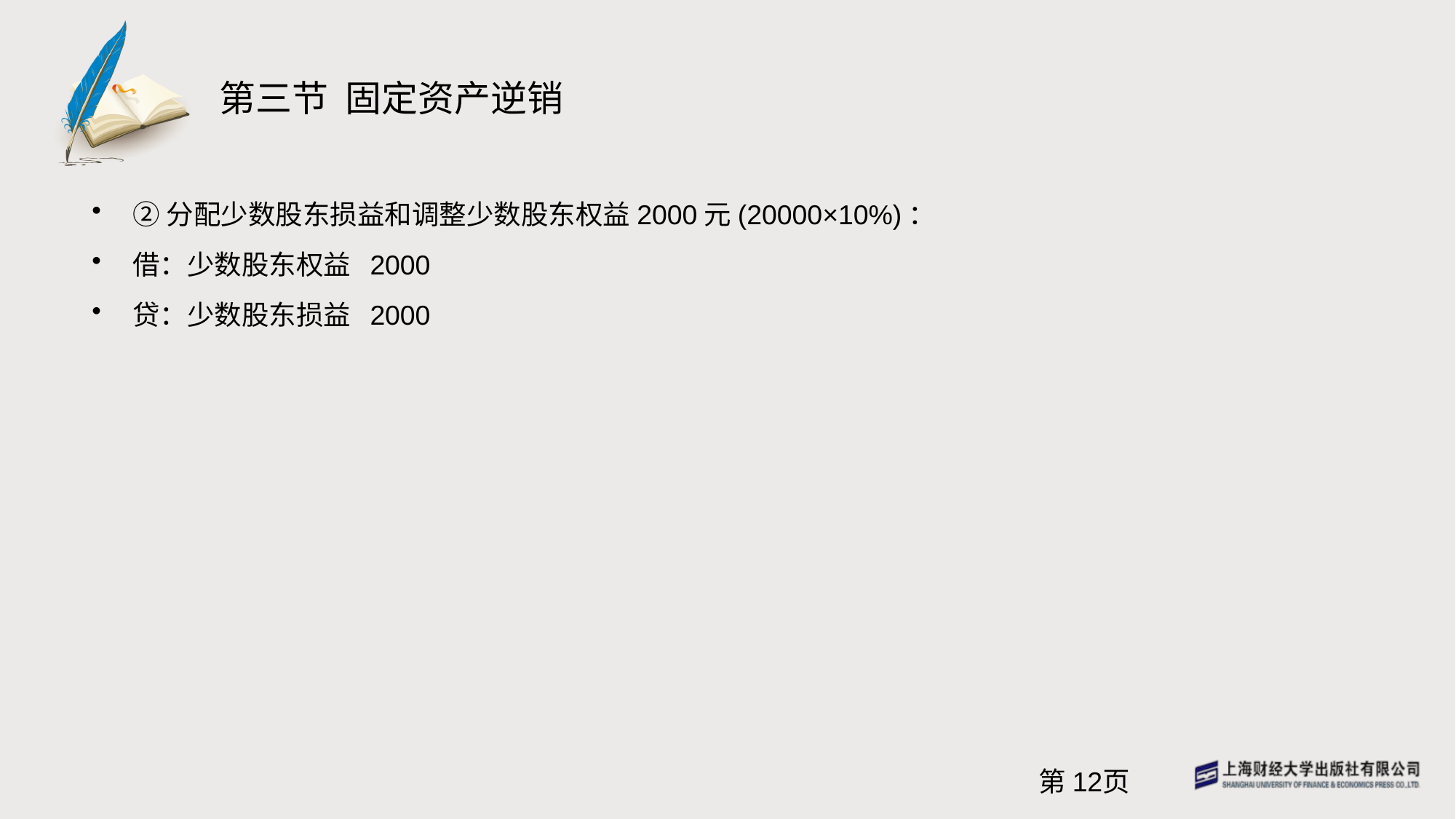

# 第三节  固定资产逆销
②分配少数股东损益和调整少数股东权益2000元(20000×10%)：
借：少数股东权益  2000
贷：少数股东损益  2000

12